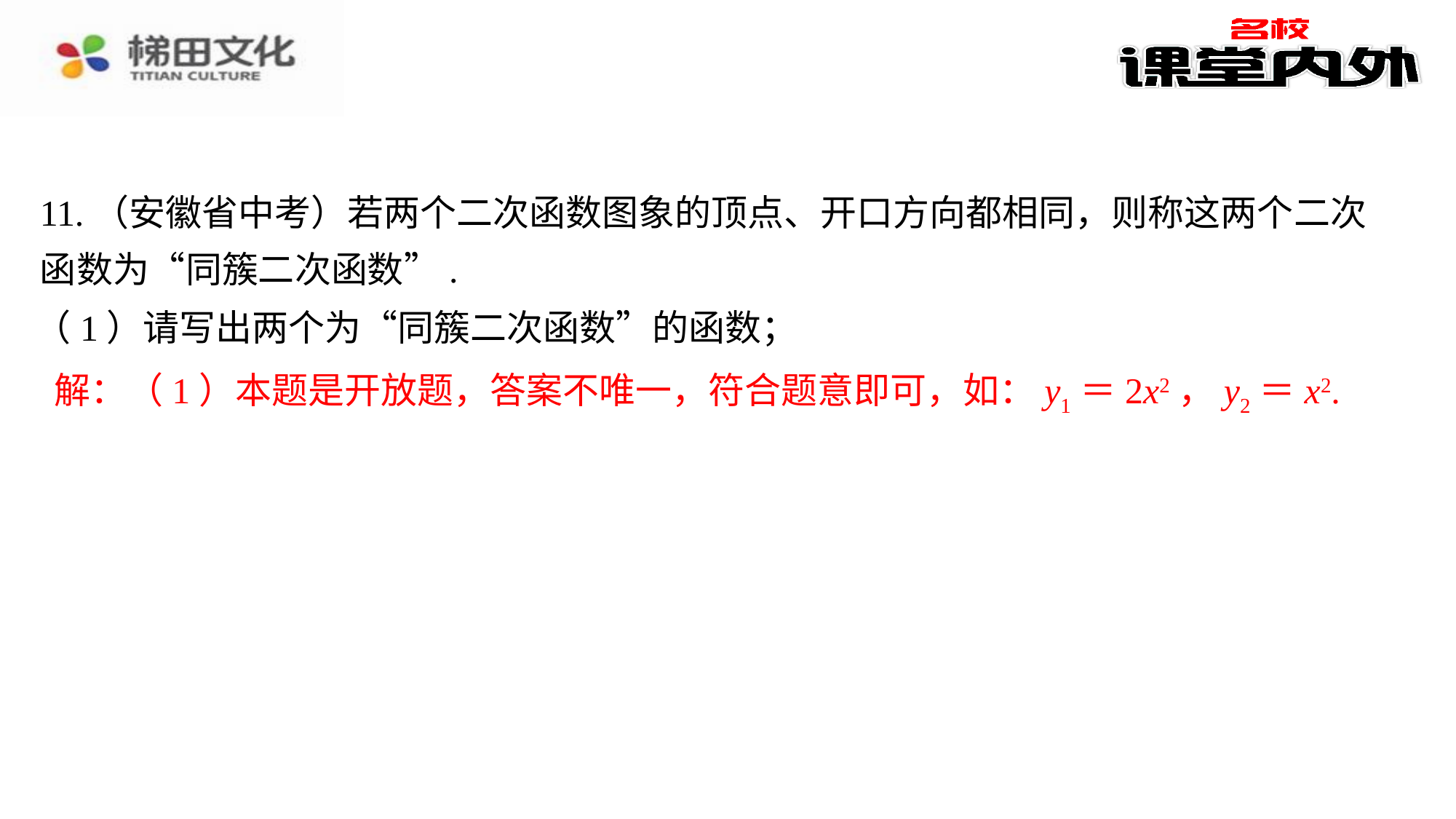

11.（安徽省中考）若两个二次函数图象的顶点、开口方向都相同，则称这两个二次函数为“同簇二次函数”.
（1）请写出两个为“同簇二次函数”的函数；
解：（1）本题是开放题，答案不唯一，符合题意即可，如：y1＝2x2，y2＝x2.